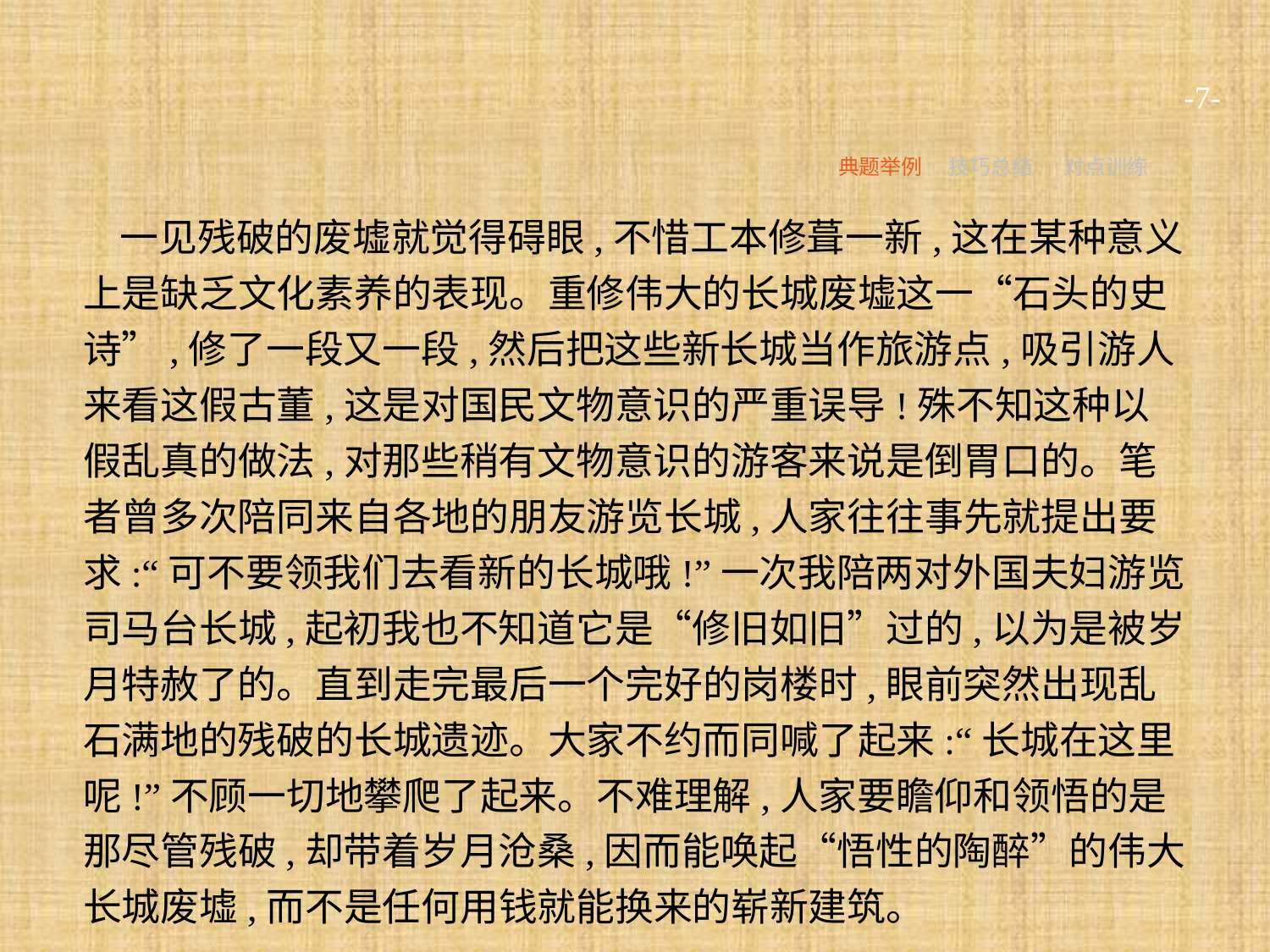

-7-
典题举例
技巧总结
对点训练
一见残破的废墟就觉得碍眼,不惜工本修葺一新,这在某种意义上是缺乏文化素养的表现。重修伟大的长城废墟这一“石头的史诗”,修了一段又一段,然后把这些新长城当作旅游点,吸引游人来看这假古董,这是对国民文物意识的严重误导!殊不知这种以假乱真的做法,对那些稍有文物意识的游客来说是倒胃口的。笔者曾多次陪同来自各地的朋友游览长城,人家往往事先就提出要求:“可不要领我们去看新的长城哦!”一次我陪两对外国夫妇游览司马台长城,起初我也不知道它是“修旧如旧”过的,以为是被岁月特赦了的。直到走完最后一个完好的岗楼时,眼前突然出现乱石满地的残破的长城遗迹。大家不约而同喊了起来:“长城在这里呢!”不顾一切地攀爬了起来。不难理解,人家要瞻仰和领悟的是那尽管残破,却带着岁月沧桑,因而能唤起“悟性的陶醉”的伟大长城废墟,而不是任何用钱就能换来的崭新建筑。